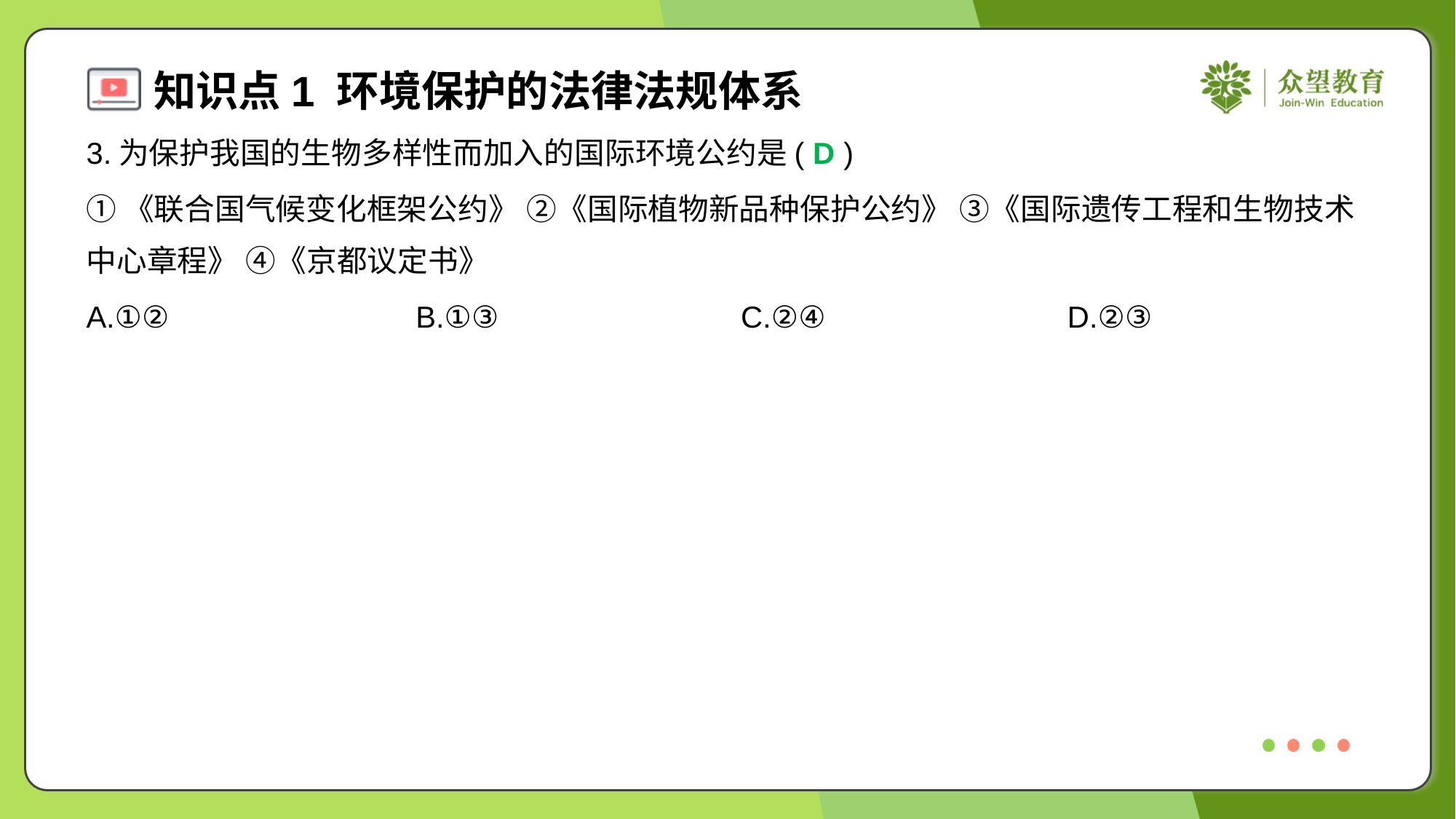

3.为保护我国的生物多样性而加入的国际环境公约是(     )
D
①《联合国气候变化框架公约》 ②《国际植物新品种保护公约》 ③《国际遗传工程和生物技术
中心章程》 ④《京都议定书》
A.①②	B.①③	C.②④	D.②③